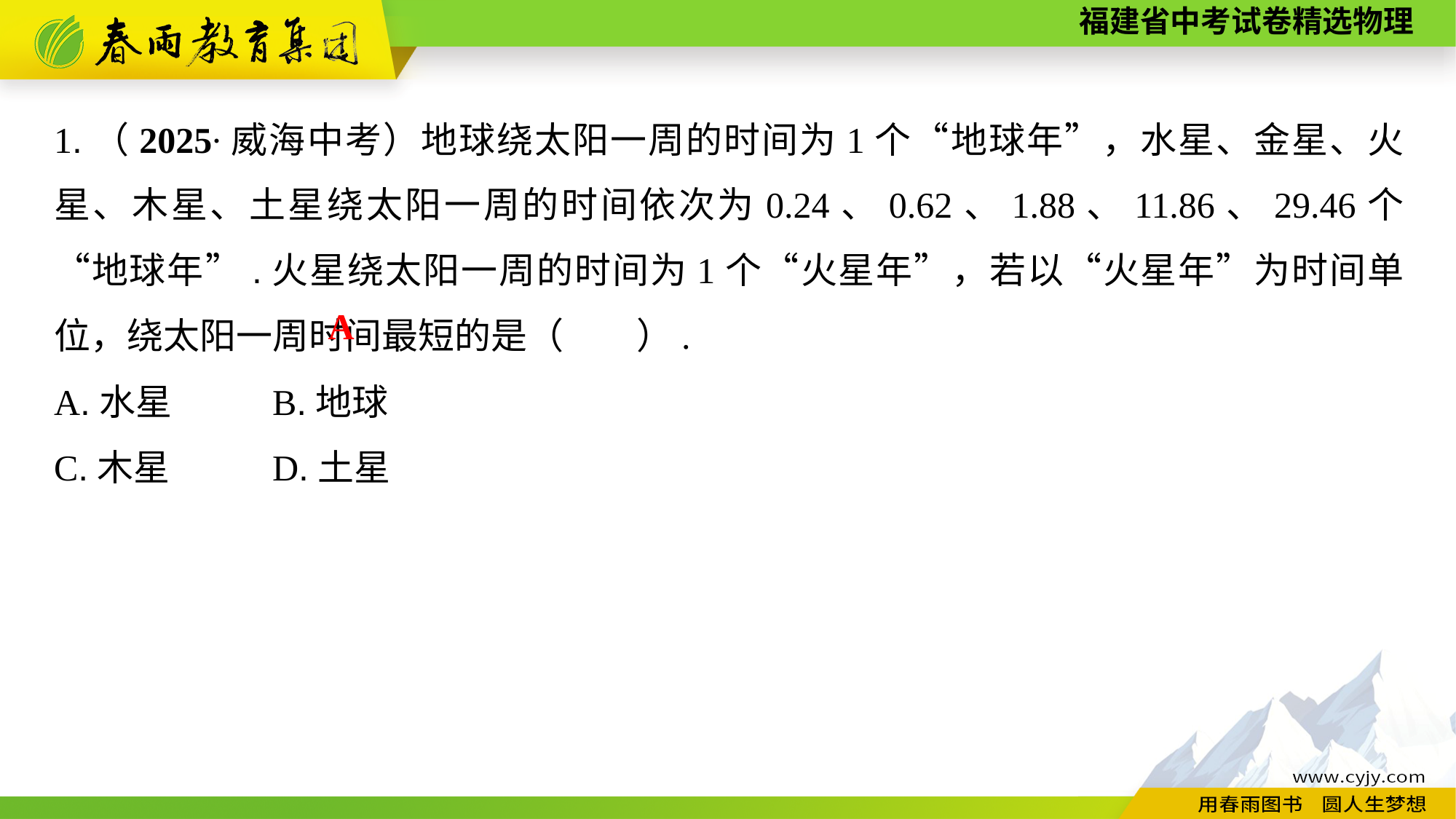

1.（2025∙威海中考）地球绕太阳一周的时间为1个“地球年”，水星、金星、火星、木星、土星绕太阳一周的时间依次为0.24、0.62、1.88、11.86、29.46个“地球年”.火星绕太阳一周的时间为1个“火星年”，若以“火星年”为时间单位，绕太阳一周时间最短的是（　　）.
A.水星	B.地球
C.木星　　	D.土星
A